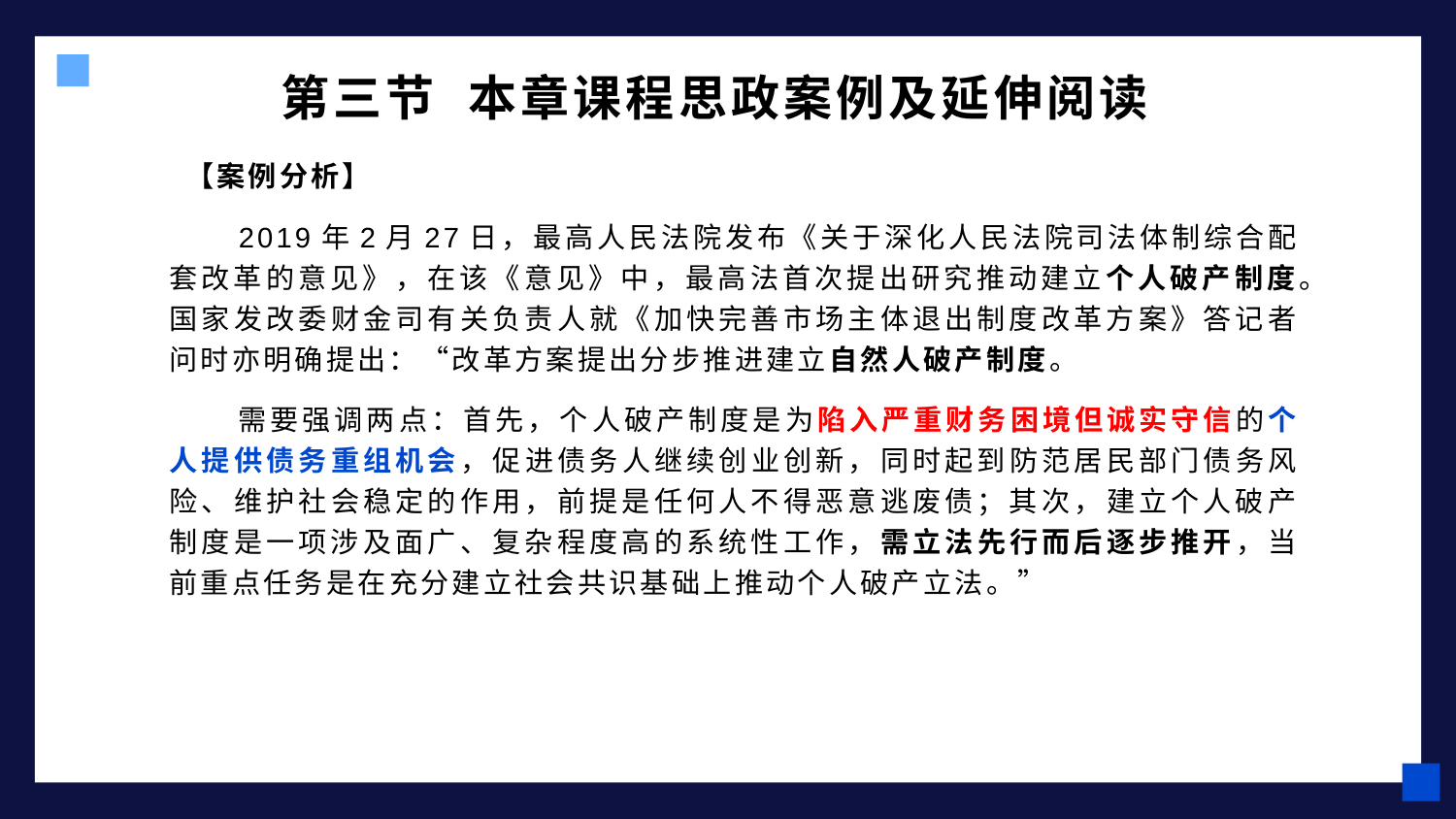

# 第三节  本章课程思政案例及延伸阅读
 【案例分析】
      2019年2月27日，最高人民法院发布《关于深化人民法院司法体制综合配套改革的意见》，在该《意见》中，最高法首次提出研究推动建立个人破产制度。国家发改委财金司有关负责人就《加快完善市场主体退出制度改革方案》答记者问时亦明确提出：“改革方案提出分步推进建立自然人破产制度。
      需要强调两点：首先，个人破产制度是为陷入严重财务困境但诚实守信的个人提供债务重组机会，促进债务人继续创业创新，同时起到防范居民部门债务风险、维护社会稳定的作用，前提是任何人不得恶意逃废债；其次，建立个人破产制度是一项涉及面广、复杂程度高的系统性工作，需立法先行而后逐步推开，当前重点任务是在充分建立社会共识基础上推动个人破产立法。”